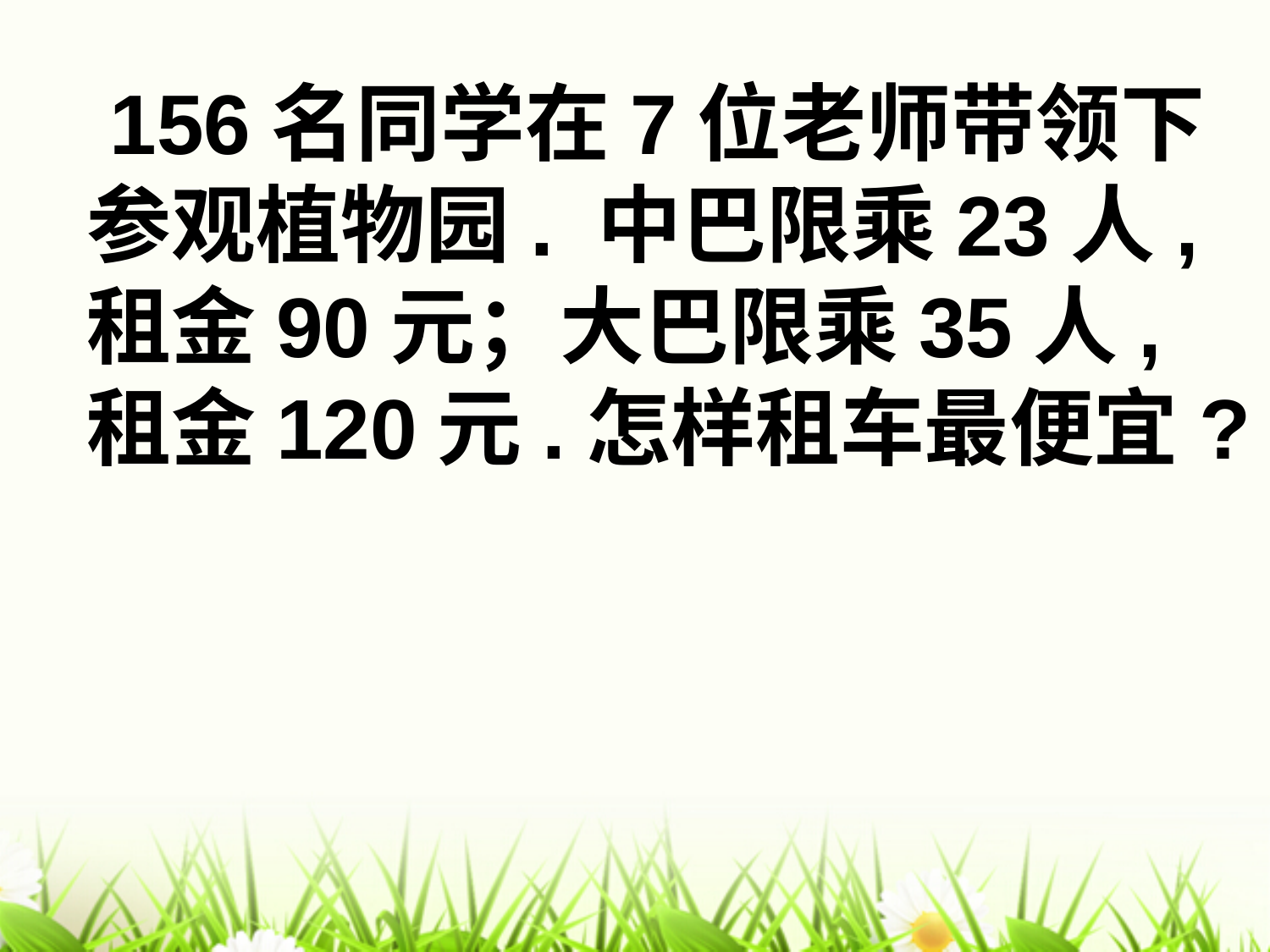

156名同学在7位老师带领下参观植物园. 中巴限乘23人,租金90元；大巴限乘35人,租金120元.怎样租车最便宜?